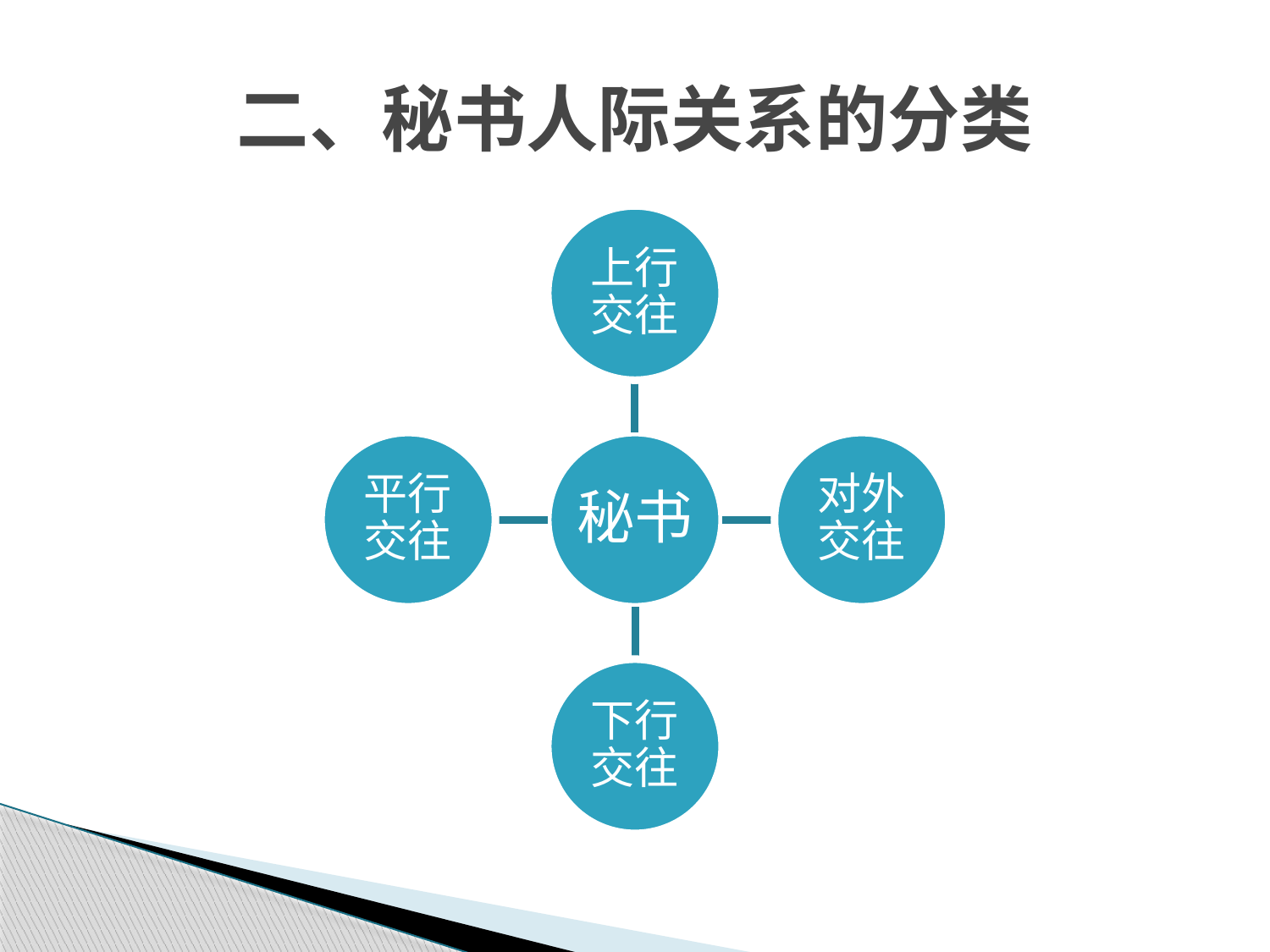

# 二、秘书人际关系的分类
秘书

上行交往

对外交往

下行交往

平行交往